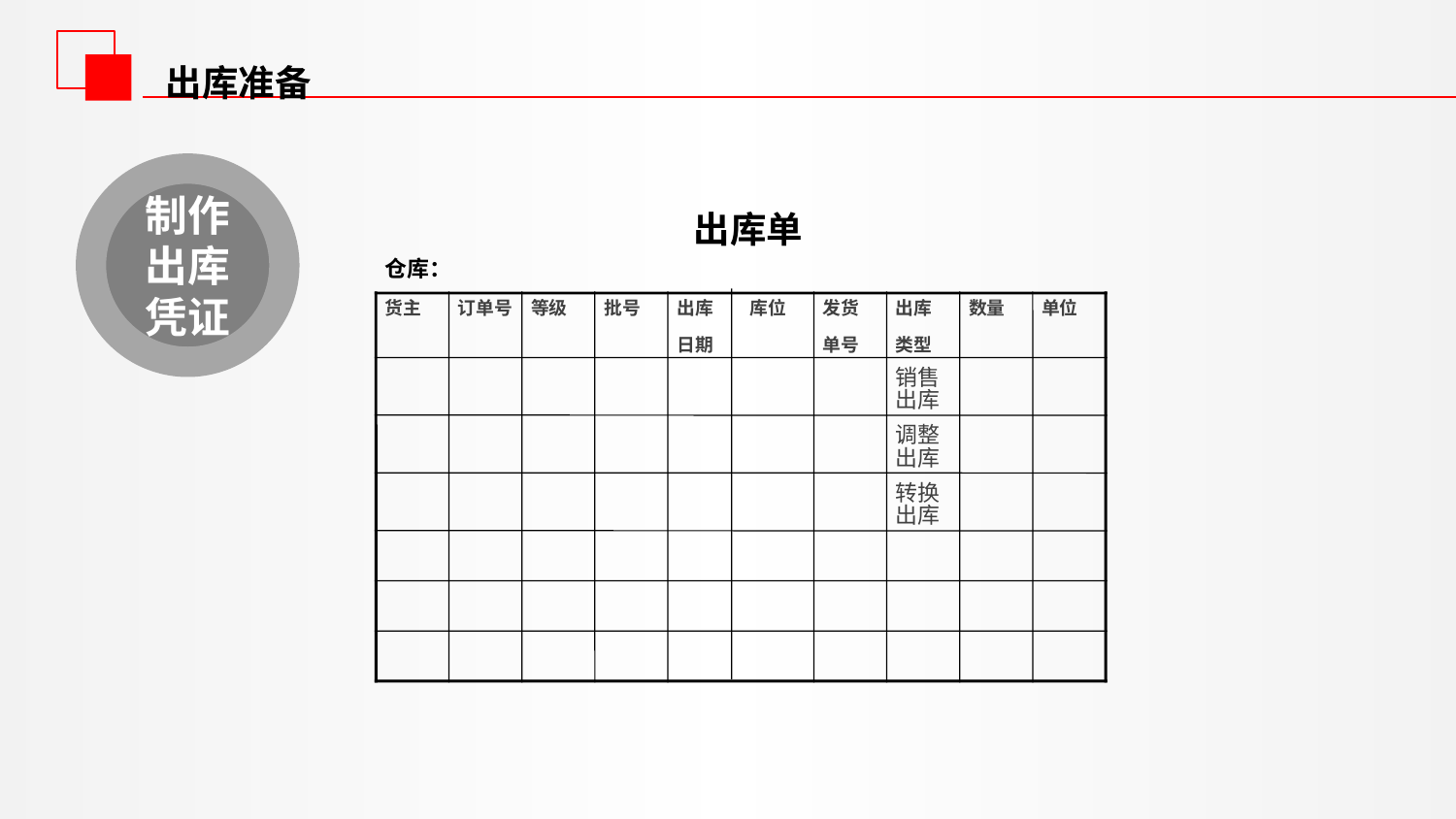

出库准备
制作出库凭证

出库单
仓库：

货主
订单号
等级
批号
出库
库位
发货
出库
数量
单位
日期
单号
类型

销售
出库

调整
出库

转换
出库